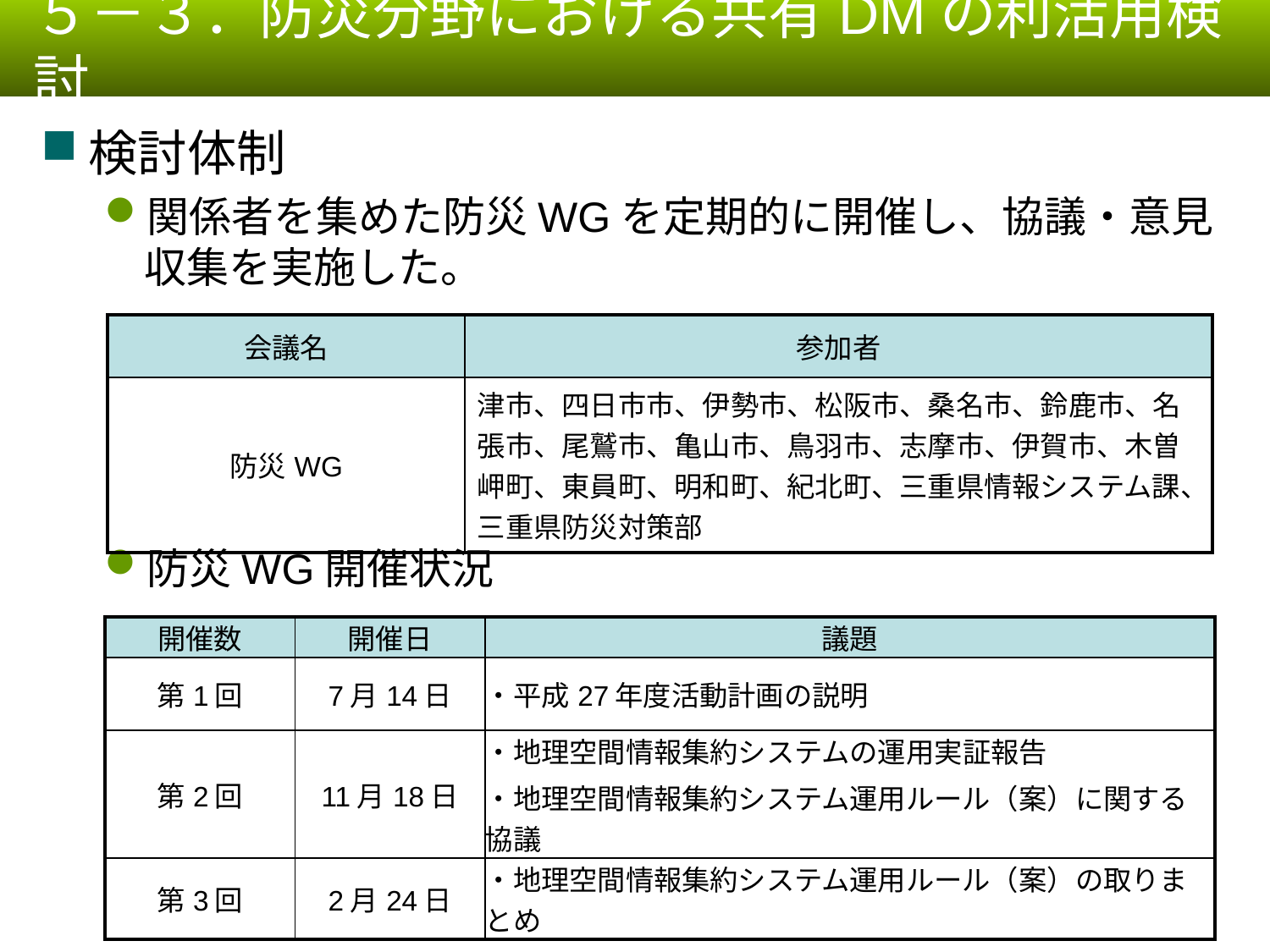

５－３．防災分野における共有DMの利活用検討
検討体制
関係者を集めた防災WGを定期的に開催し、協議・意見収集を実施した。

防災WG開催状況
| 会議名 | 参加者 |
| --- | --- |
| 防災WG | 津市、四日市市、伊勢市、松阪市、桑名市、鈴鹿市、名張市、尾鷲市、亀山市、鳥羽市、志摩市、伊賀市、木曽岬町、東員町、明和町、紀北町、三重県情報システム課、三重県防災対策部 |
| 開催数 | 開催日 | 議題 |
| --- | --- | --- |
| 第1回 | 7月14日 | ・平成27年度活動計画の説明 |
| 第2回 | 11月18日 | ・地理空間情報集約システムの運用実証報告 ・地理空間情報集約システム運用ルール（案）に関する協議 |
| 第3回 | 2月24日 | ・地理空間情報集約システム運用ルール（案）の取りまとめ |
38
38